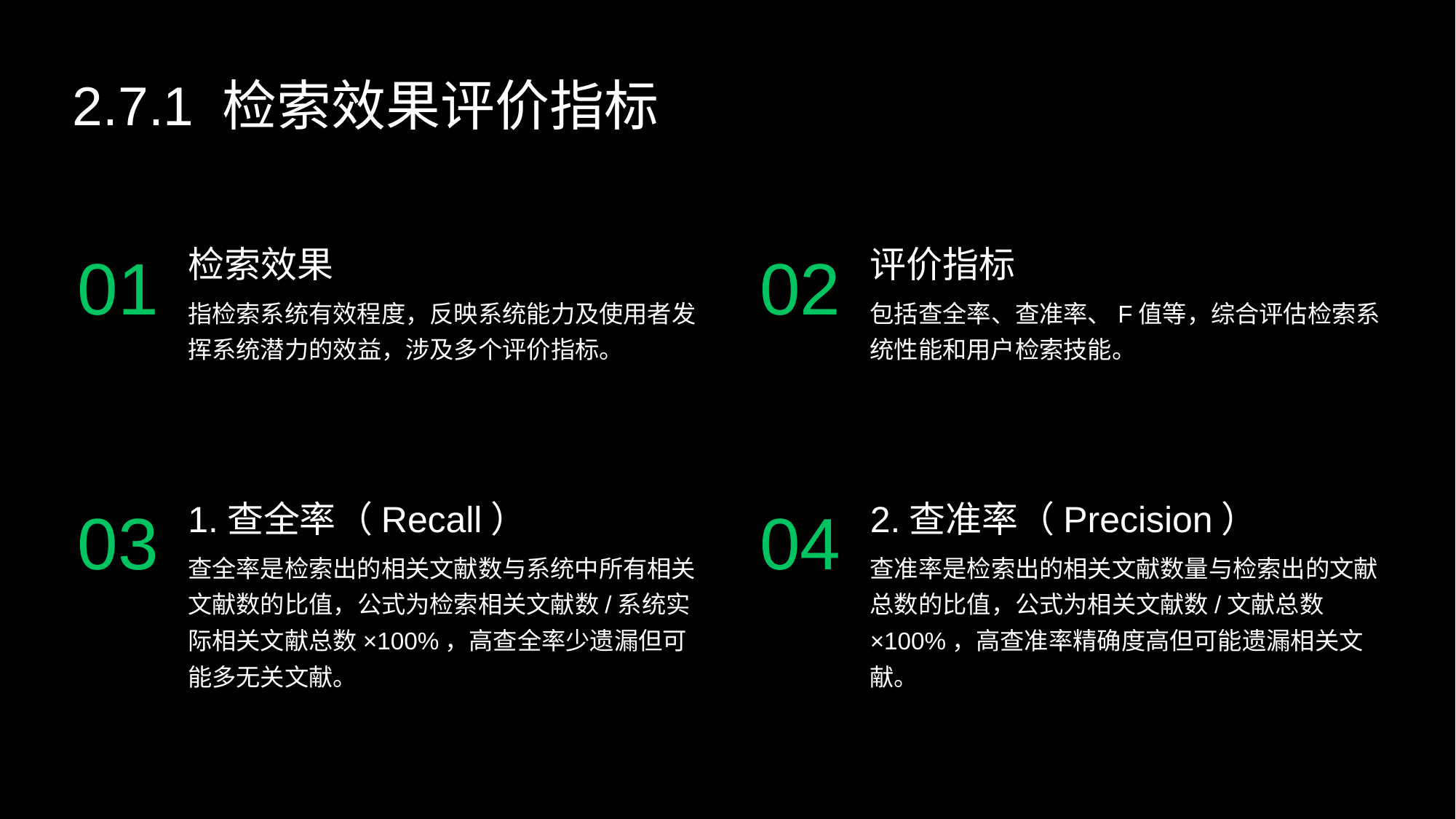

2.7.1 检索效果评价指标
检索效果
评价指标
01
02
指检索系统有效程度，反映系统能力及使用者发挥系统潜力的效益，涉及多个评价指标。
包括查全率、查准率、F值等，综合评估检索系统性能和用户检索技能。
1.查全率（Recall）
2.查准率（Precision）
03
04
查全率是检索出的相关文献数与系统中所有相关文献数的比值，公式为检索相关文献数/系统实际相关文献总数×100%，高查全率少遗漏但可能多无关文献。
查准率是检索出的相关文献数量与检索出的文献总数的比值，公式为相关文献数/文献总数×100%，高查准率精确度高但可能遗漏相关文献。